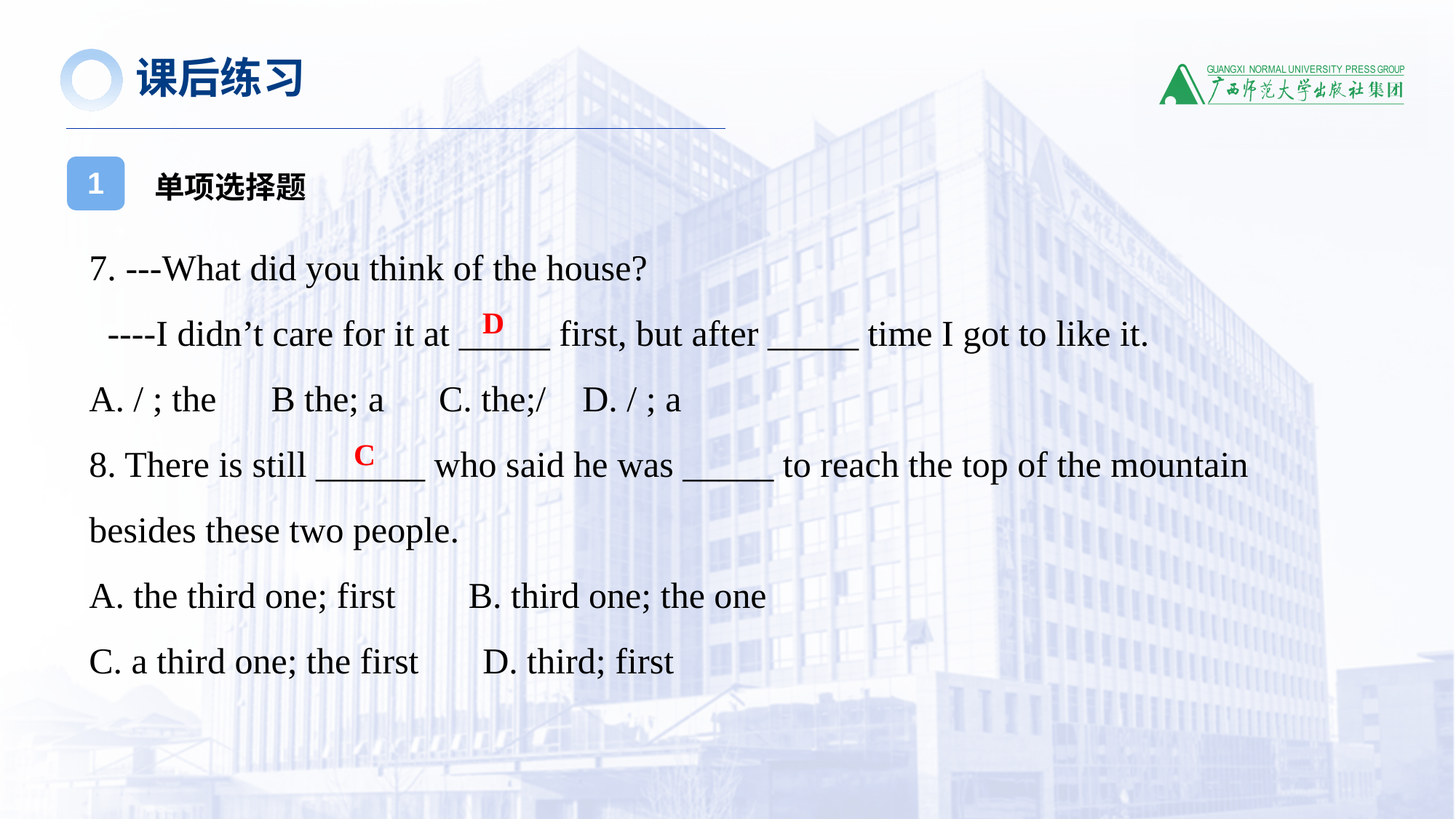

课后练习

单项选择题
1

7. ---What did you think of the house?
  ----I didn’t care for it at _____ first, but after _____ time I got to like it.
A. / ; the      B the; a      C. the;/    D. / ; a
8. There is still ______ who said he was _____ to reach the top of the mountain besides these two people.
A. the third one; first        B. third one; the one
C. a third one; the first       D. third; first
D
C